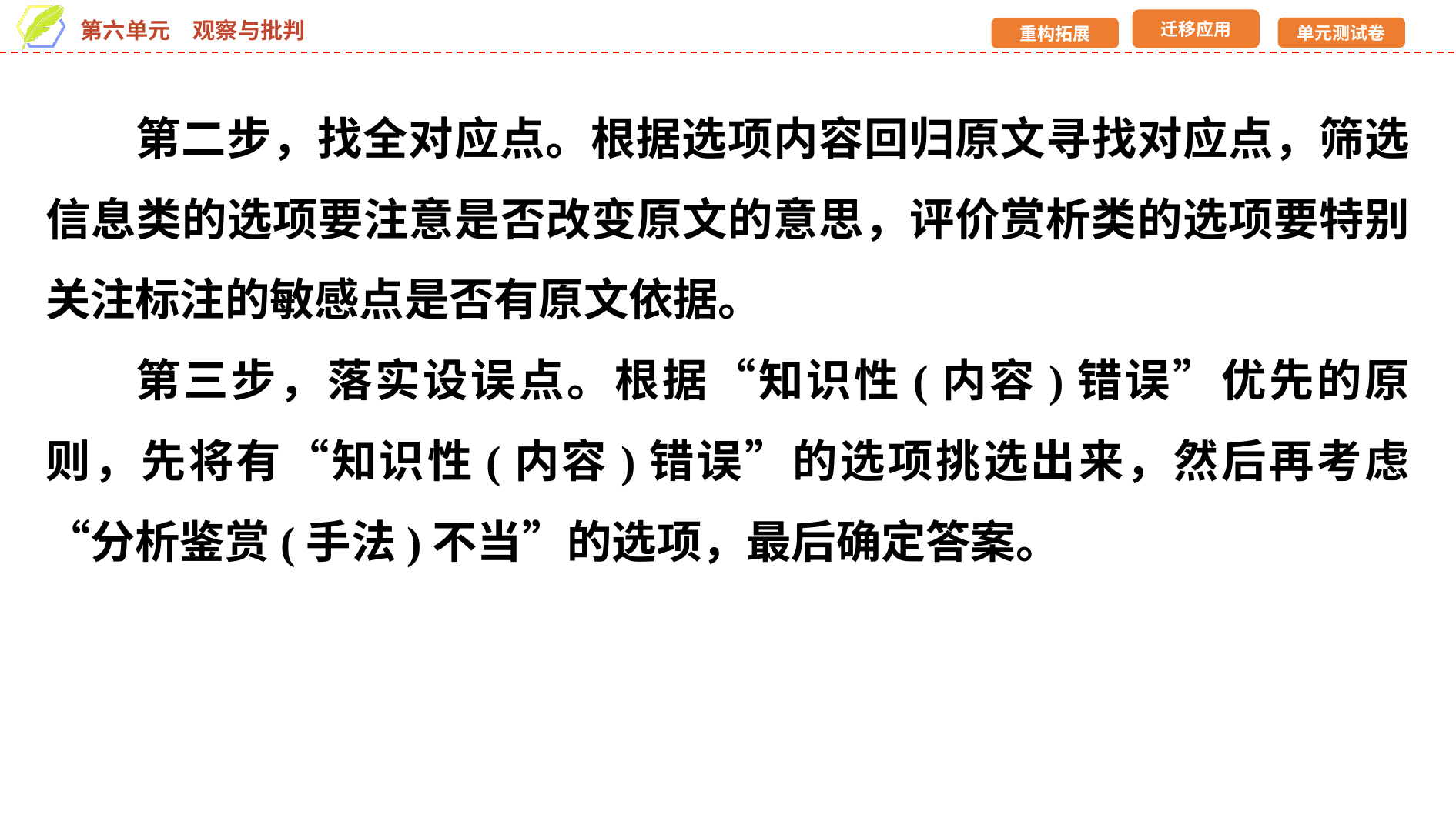

第二步，找全对应点。根据选项内容回归原文寻找对应点，筛选信息类的选项要注意是否改变原文的意思，评价赏析类的选项要特别关注标注的敏感点是否有原文依据。
第三步，落实设误点。根据“知识性(内容)错误”优先的原则，先将有“知识性(内容)错误”的选项挑选出来，然后再考虑“分析鉴赏(手法)不当”的选项，最后确定答案。